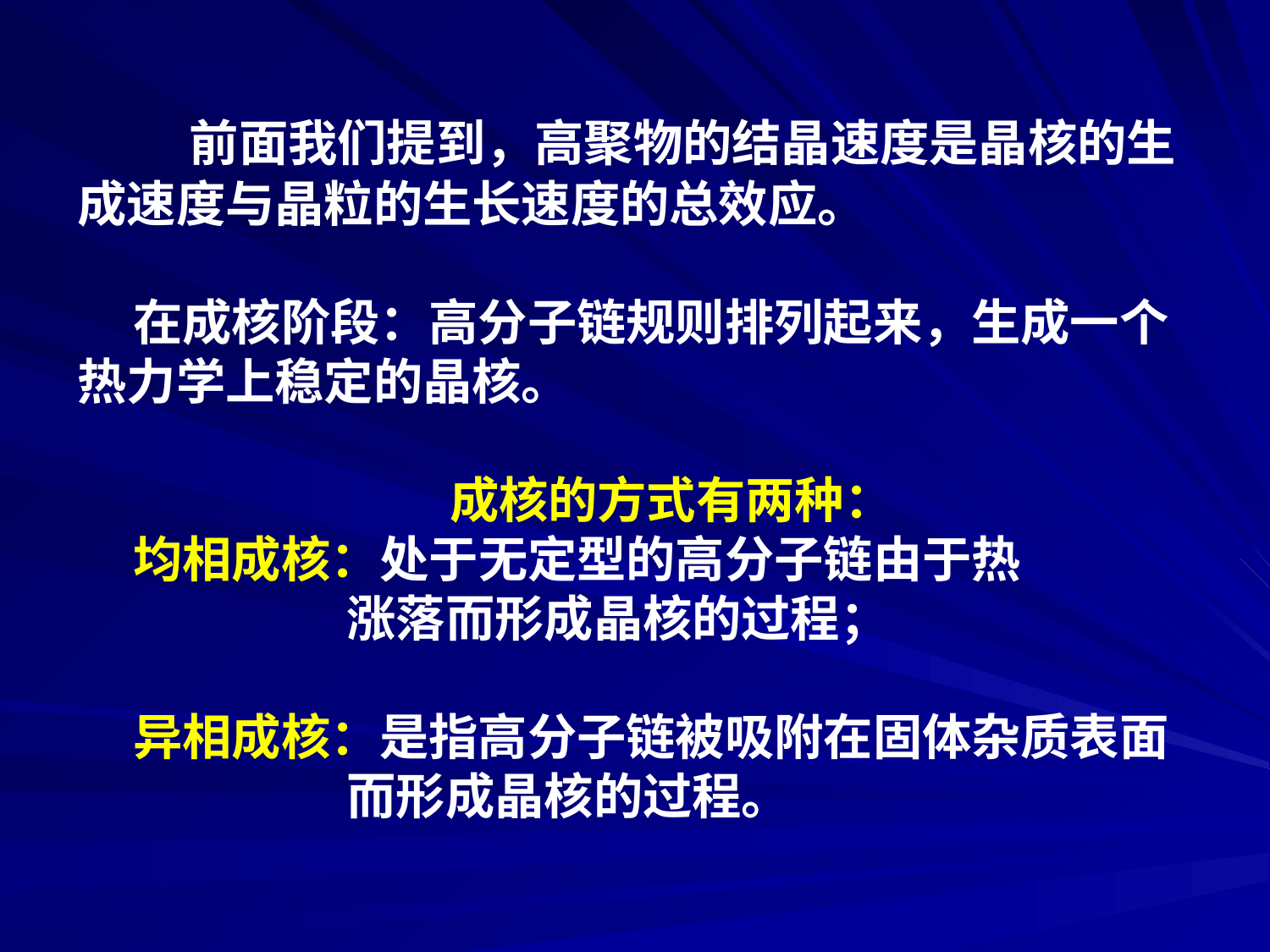

前面我们提到，高聚物的结晶速度是晶核的生成速度与晶粒的生长速度的总效应。

在成核阶段：高分子链规则排列起来，生成一个热力学上稳定的晶核。

成核的方式有两种：
均相成核：处于无定型的高分子链由于热
                  涨落而形成晶核的过程；

异相成核：是指高分子链被吸附在固体杂质表面
                  而形成晶核的过程。